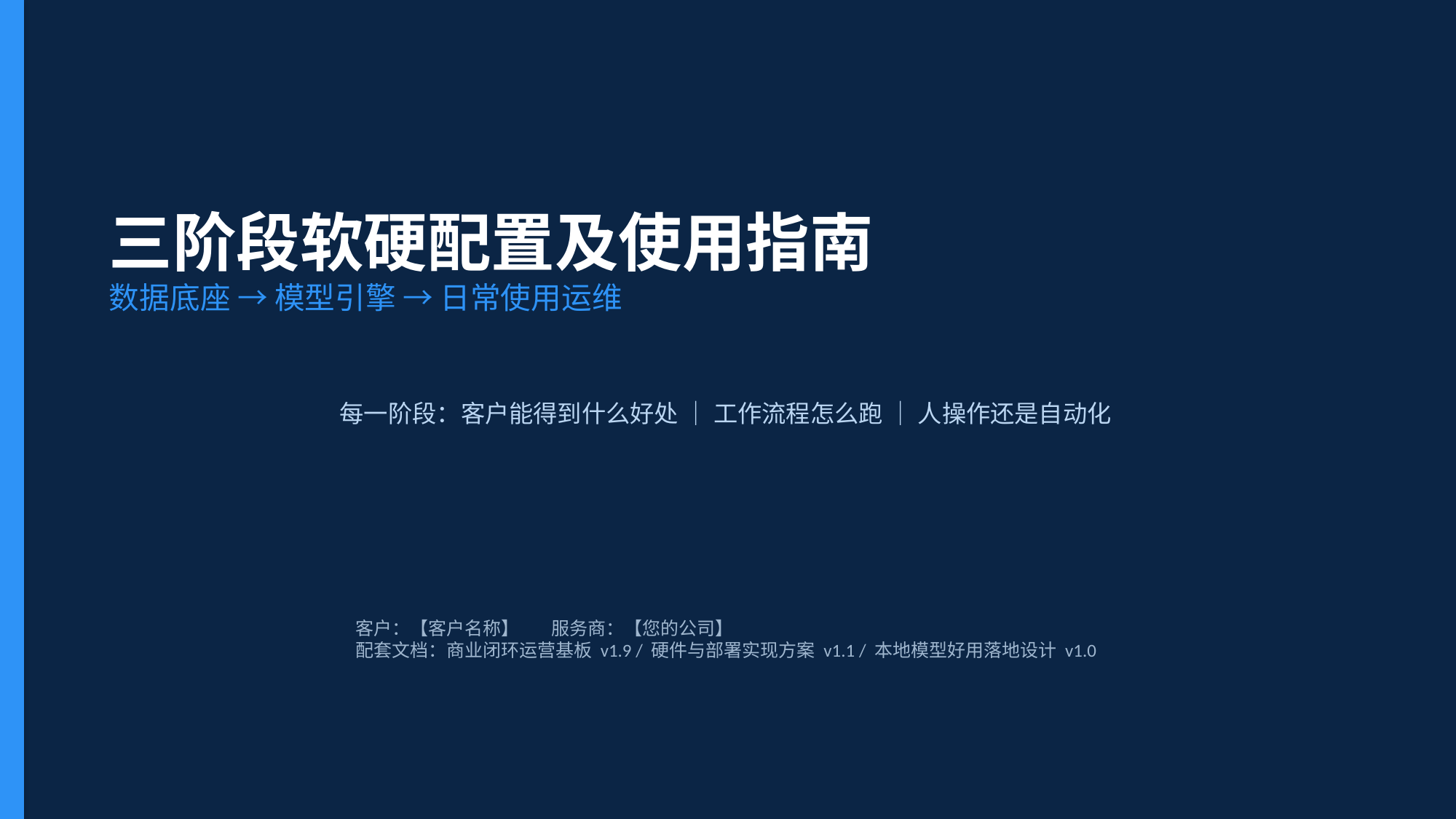

三阶段软硬配置及使用指南
数据底座 → 模型引擎 → 日常使用运维
每一阶段：客户能得到什么好处 ｜ 工作流程怎么跑 ｜ 人操作还是自动化
客户：【客户名称】        服务商：【您的公司】
配套文档：商业闭环运营基板 v1.9 / 硬件与部署实现方案 v1.1 / 本地模型好用落地设计 v1.0